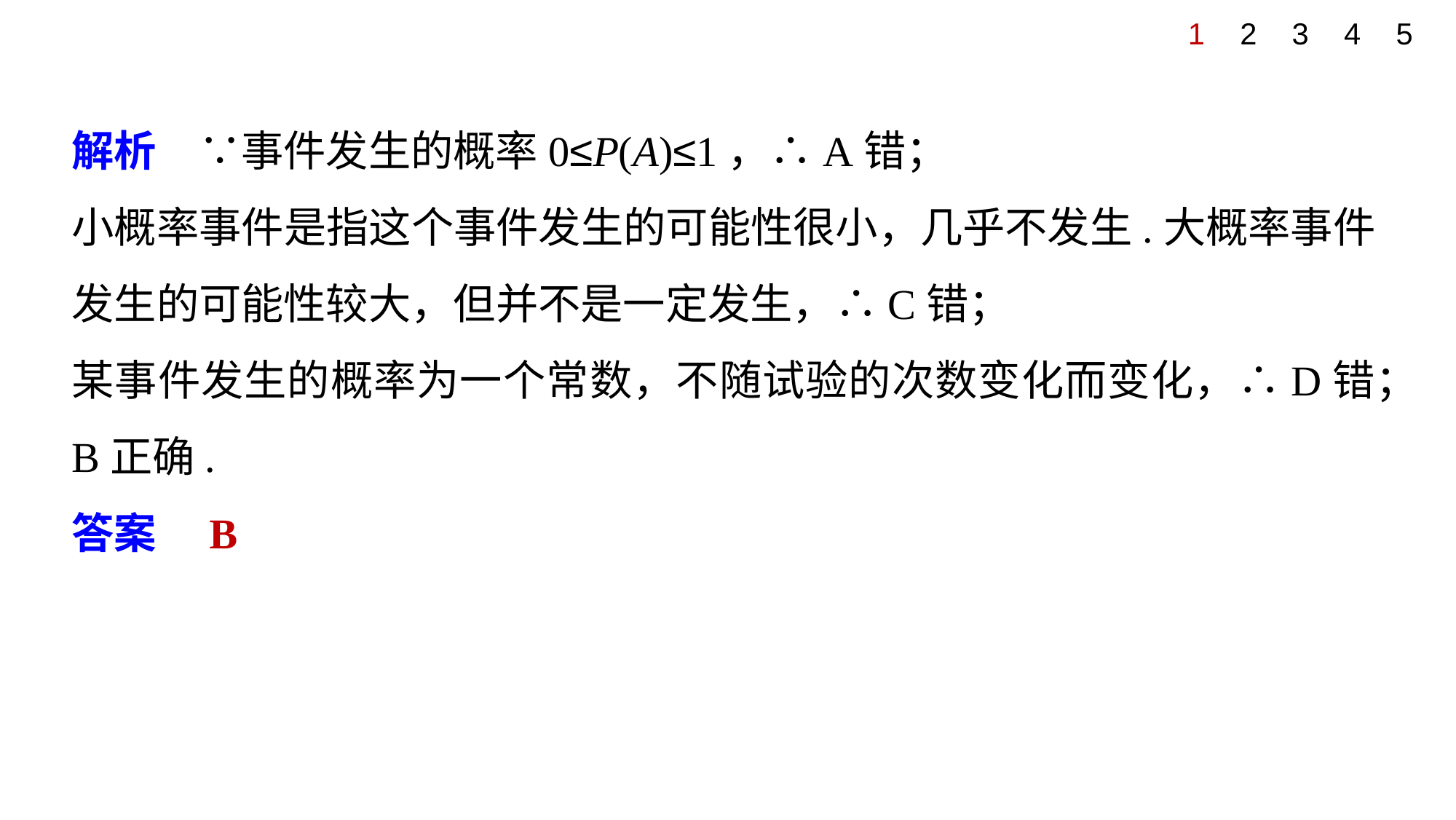

1
2
3
4
5
解析　∵事件发生的概率0≤P(A)≤1，∴A错；
小概率事件是指这个事件发生的可能性很小，几乎不发生.大概率事件发生的可能性较大，但并不是一定发生，∴C错；
某事件发生的概率为一个常数，不随试验的次数变化而变化，∴D错；B正确.
答案　B